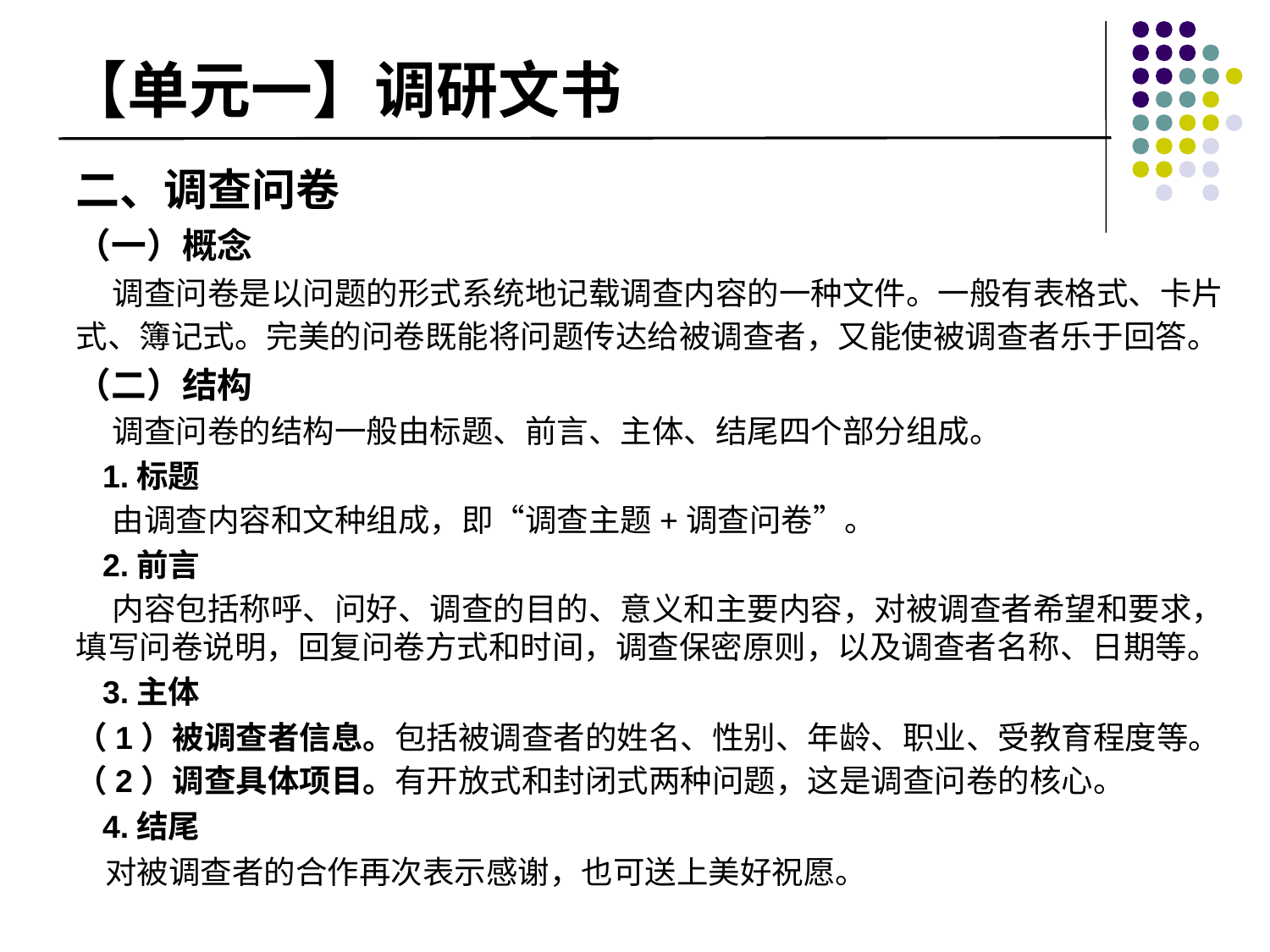

# 【单元一】调研文书
二、调查问卷
（一）概念
    调查问卷是以问题的形式系统地记载调查内容的一种文件。一般有表格式、卡片式、簿记式。完美的问卷既能将问题传达给被调查者，又能使被调查者乐于回答。
（二）结构
    调查问卷的结构一般由标题、前言、主体、结尾四个部分组成。
   1.标题
    由调查内容和文种组成，即“调查主题+调查问卷”。
   2.前言
    内容包括称呼、问好、调查的目的、意义和主要内容，对被调查者希望和要求，填写问卷说明，回复问卷方式和时间，调查保密原则，以及调查者名称、日期等。
   3.主体
（1）被调查者信息。包括被调查者的姓名、性别、年龄、职业、受教育程度等。（2）调查具体项目。有开放式和封闭式两种问题，这是调查问卷的核心。
   4.结尾
   对被调查者的合作再次表示感谢，也可送上美好祝愿。